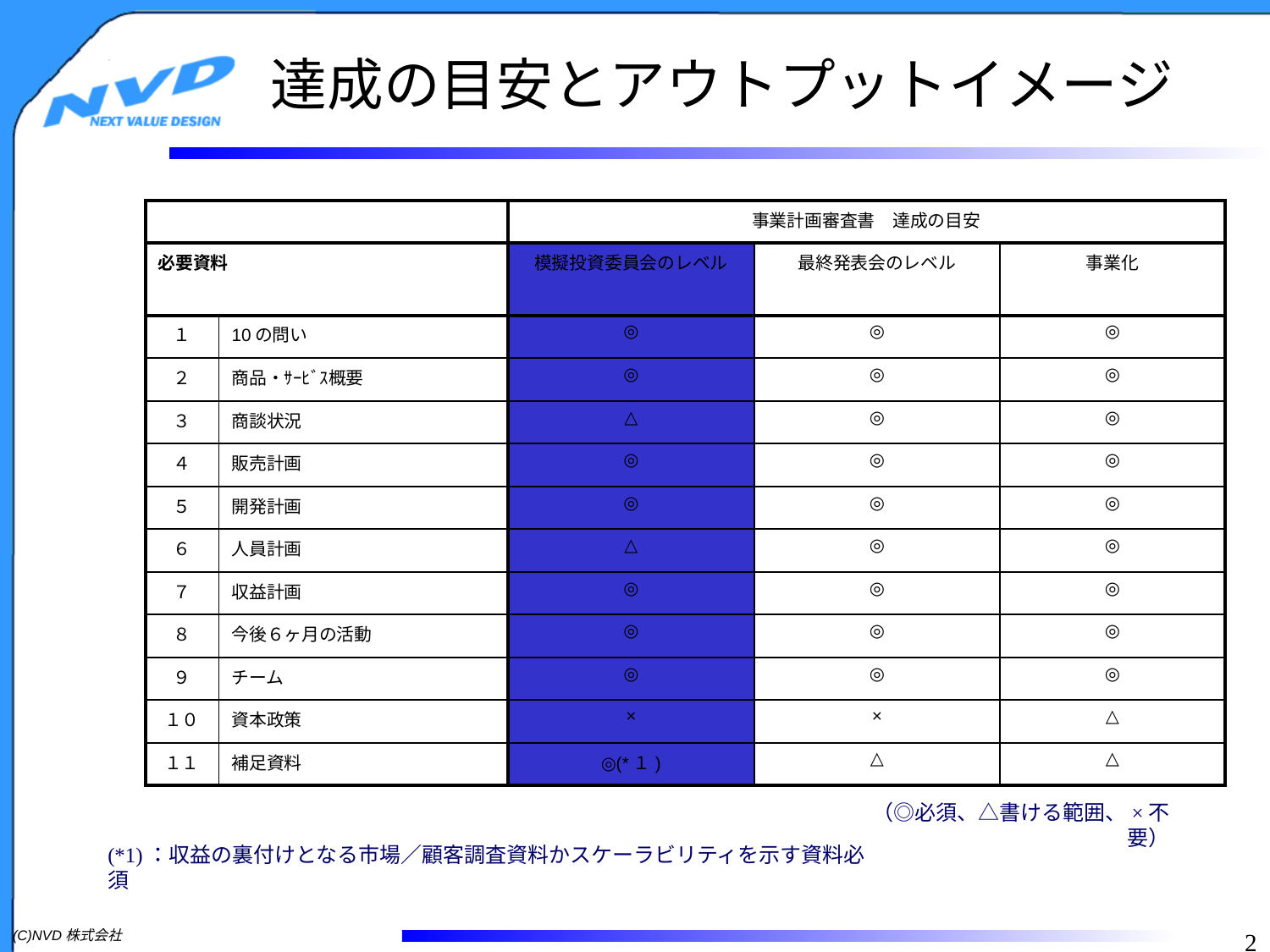

# 達成の目安とアウトプットイメージ
|  |  | 事業計画審査書　達成の目安 |  |  |
| --- | --- | --- | --- | --- |
| 必要資料 |  | 模擬投資委員会のレベル | 最終発表会のレベル | 事業化 |
| １ | 10の問い | ◎ | ◎ | ◎ |
| ２ | 商品・ｻｰﾋﾞｽ概要 | ◎ | ◎ | ◎ |
| ３ | 商談状況 | △ | ◎ | ◎ |
| ４ | 販売計画 | ◎ | ◎ | ◎ |
| ５ | 開発計画 | ◎ | ◎ | ◎ |
| ６ | 人員計画 | △ | ◎ | ◎ |
| ７ | 収益計画 | ◎ | ◎ | ◎ |
| ８ | 今後６ヶ月の活動 | ◎ | ◎ | ◎ |
| ９ | チーム | ◎ | ◎ | ◎ |
| １０ | 資本政策 | × | × | △ |
| １１ | 補足資料 | ◎(\*１) | △ | △ |
（◎必須、△書ける範囲、×不要）
(*1)：収益の裏付けとなる市場／顧客調査資料かスケーラビリティを示す資料必須
(C)NVD株式会社
2